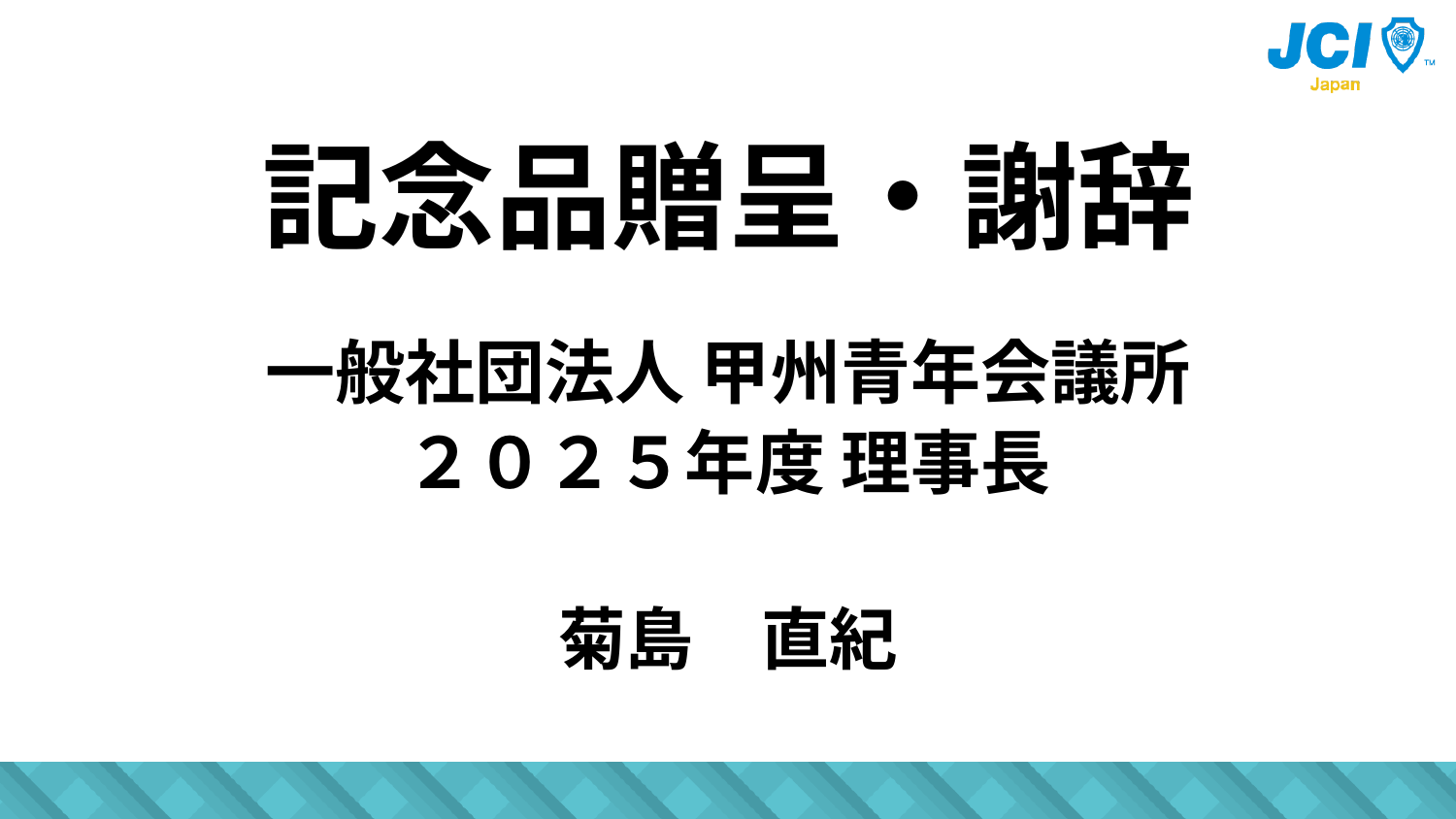

記念品贈呈・謝辞

一般社団法人 甲州青年会議所
２０２５年度 理事長

菊島　直紀

#